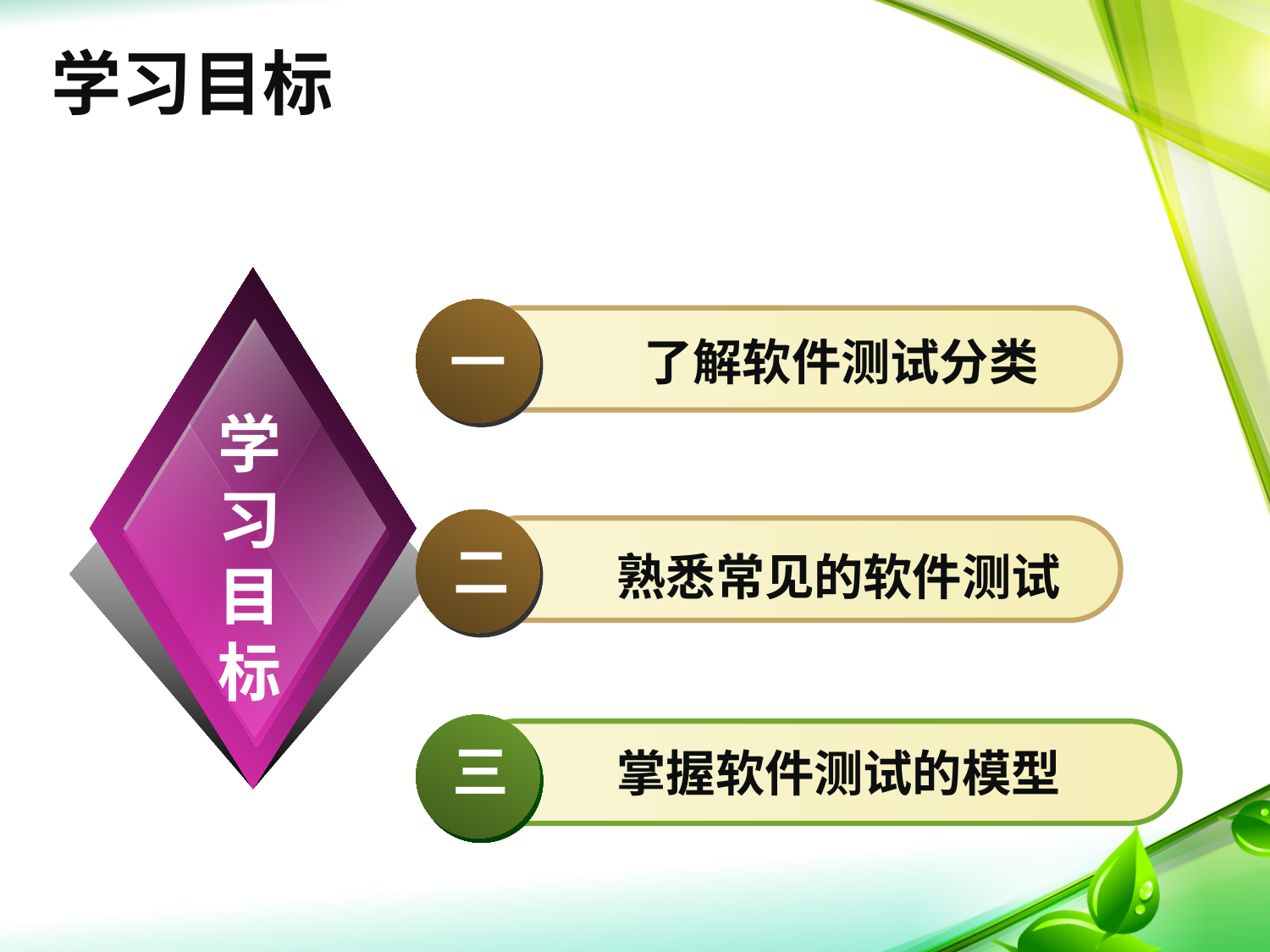

学习目标

一
了解软件测试分类
学习目标

二
熟悉常见的软件测试

三
掌握软件测试的模型